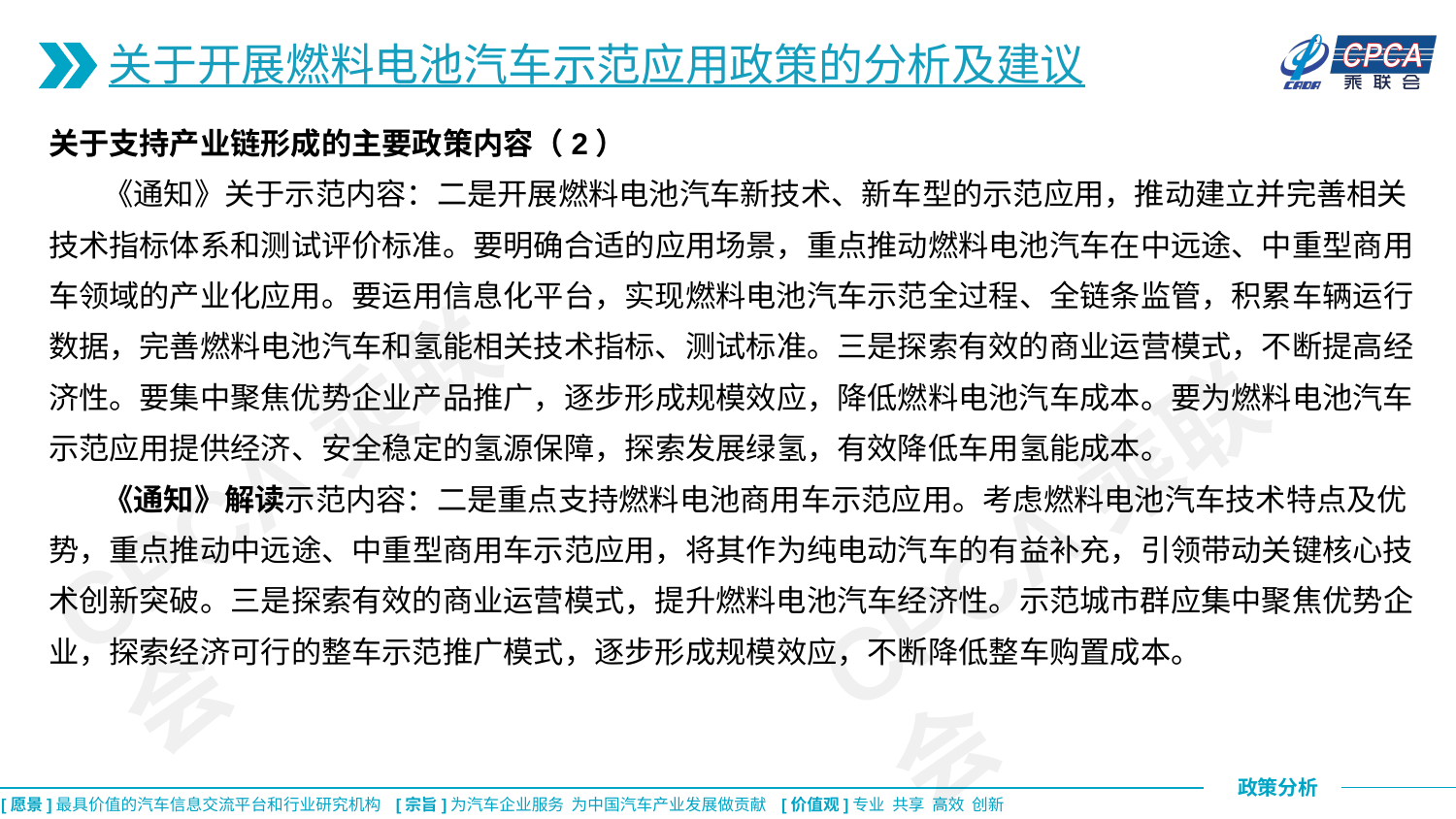

关于开展燃料电池汽车示范应用政策的分析及建议
关于支持产业链形成的主要政策内容（2）
       《通知》关于示范内容：二是开展燃料电池汽车新技术、新车型的示范应用，推动建立并完善相关技术指标体系和测试评价标准。要明确合适的应用场景，重点推动燃料电池汽车在中远途、中重型商用车领域的产业化应用。要运用信息化平台，实现燃料电池汽车示范全过程、全链条监管，积累车辆运行数据，完善燃料电池汽车和氢能相关技术指标、测试标准。三是探索有效的商业运营模式，不断提高经济性。要集中聚焦优势企业产品推广，逐步形成规模效应，降低燃料电池汽车成本。要为燃料电池汽车示范应用提供经济、安全稳定的氢源保障，探索发展绿氢，有效降低车用氢能成本。
       《通知》解读示范内容：二是重点支持燃料电池商用车示范应用。考虑燃料电池汽车技术特点及优势，重点推动中远途、中重型商用车示范应用，将其作为纯电动汽车的有益补充，引领带动关键核心技术创新突破。三是探索有效的商业运营模式，提升燃料电池汽车经济性。示范城市群应集中聚焦优势企业，探索经济可行的整车示范推广模式，逐步形成规模效应，不断降低整车购置成本。
CPCA乘联会
CPCA乘联会